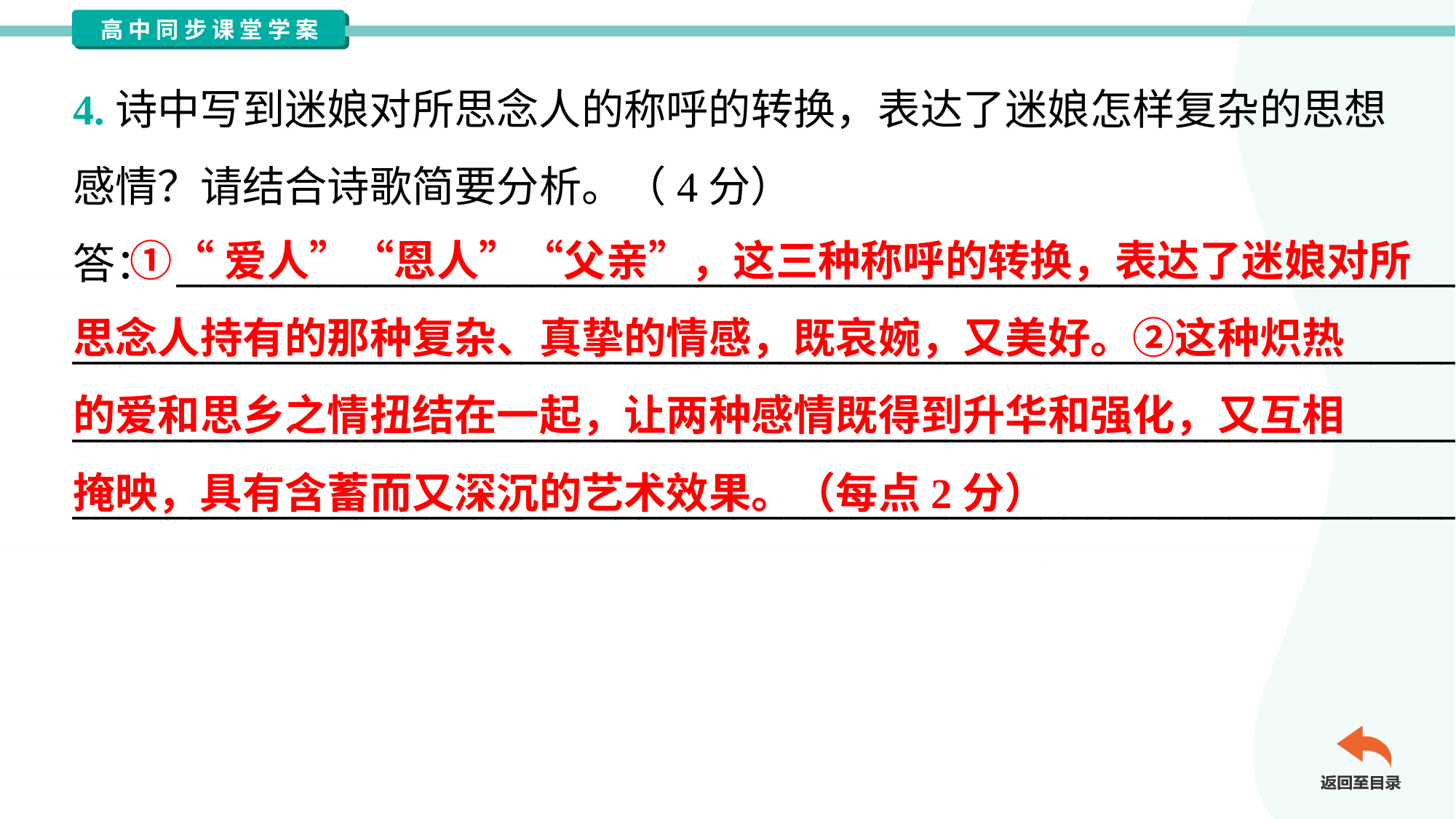

4.诗中写到迷娘对所思念人的称呼的转换，表达了迷娘怎样复杂的思想
感情？请结合诗歌简要分析。（4分）
答： ________________________________________________________
_____________________________________________________________
_____________________________________________________________
_____________________________________________________________
      ①“爱人”“恩人”“父亲”，这三种称呼的转换，表达了迷娘对所
思念人持有的那种复杂、真挚的情感，既哀婉，又美好。②这种炽热
的爱和思乡之情扭结在一起，让两种感情既得到升华和强化，又互相
掩映，具有含蓄而又深沉的艺术效果。（每点2分）